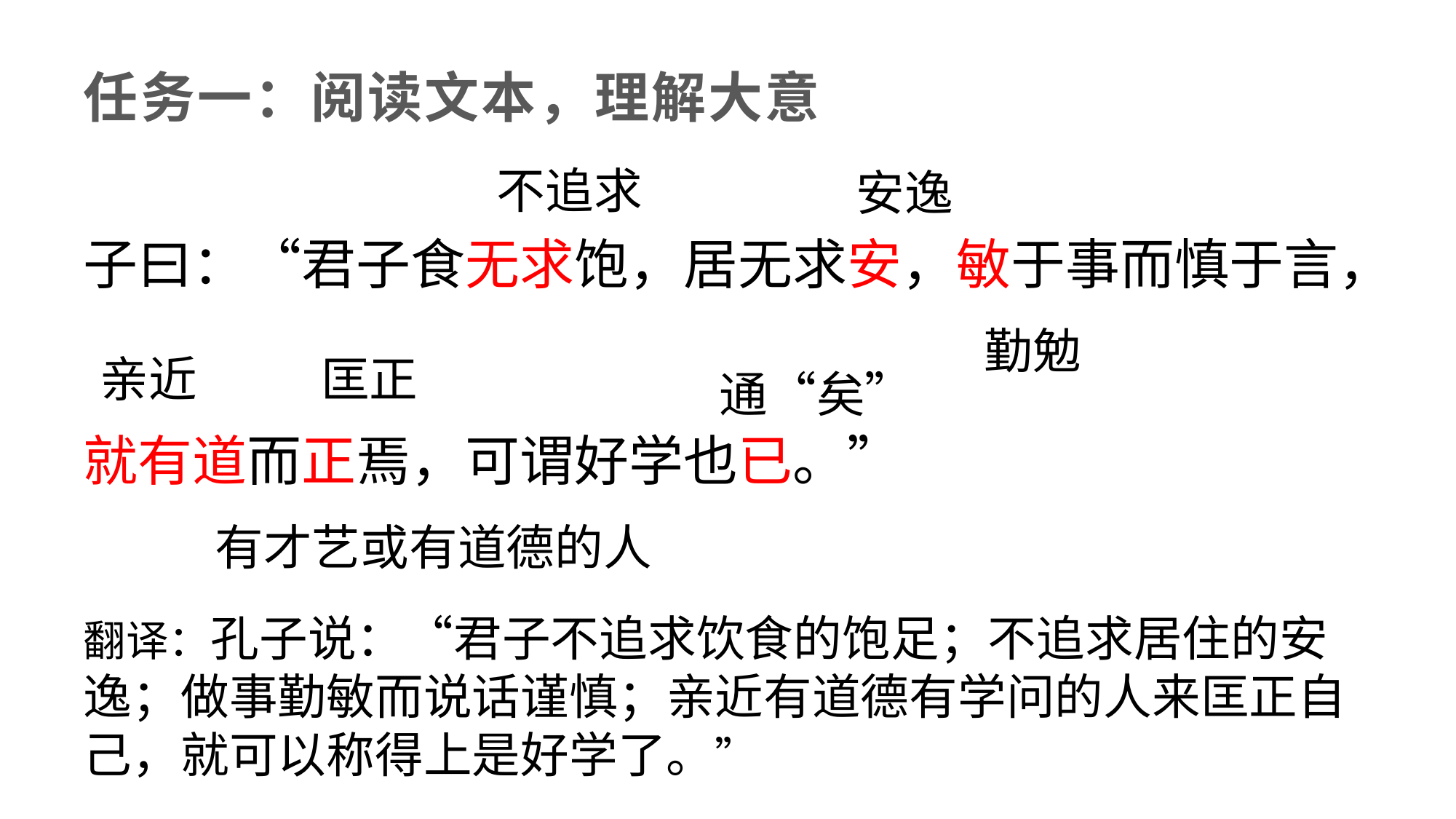

任务一：阅读文本，理解大意
不追求
安逸
子曰：“君子食无求饱，居无求安，敏于事而慎于言，

就有道而正焉，可谓好学也已。”
勤勉
亲近
匡正
通“矣”
有才艺或有道德的人
翻译：孔子说：“君子不追求饮食的饱足；不追求居住的安逸；做事勤敏而说话谨慎；亲近有道德有学问的人来匡正自己，就可以称得上是好学了。”